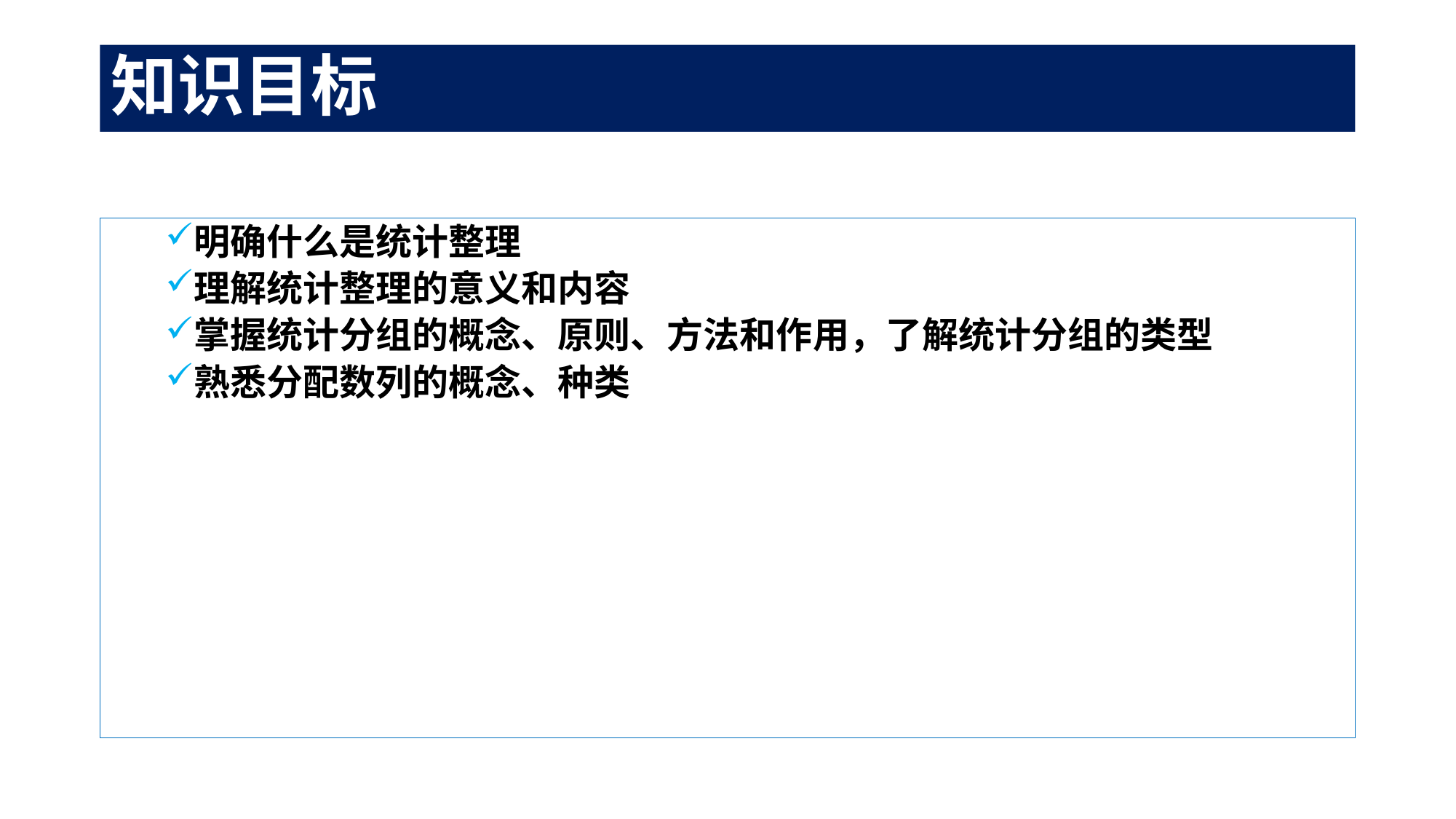

# 知识目标
明确什么是统计整理
理解统计整理的意义和内容
掌握统计分组的概念、原则、方法和作用，了解统计分组的类型
熟悉分配数列的概念、种类